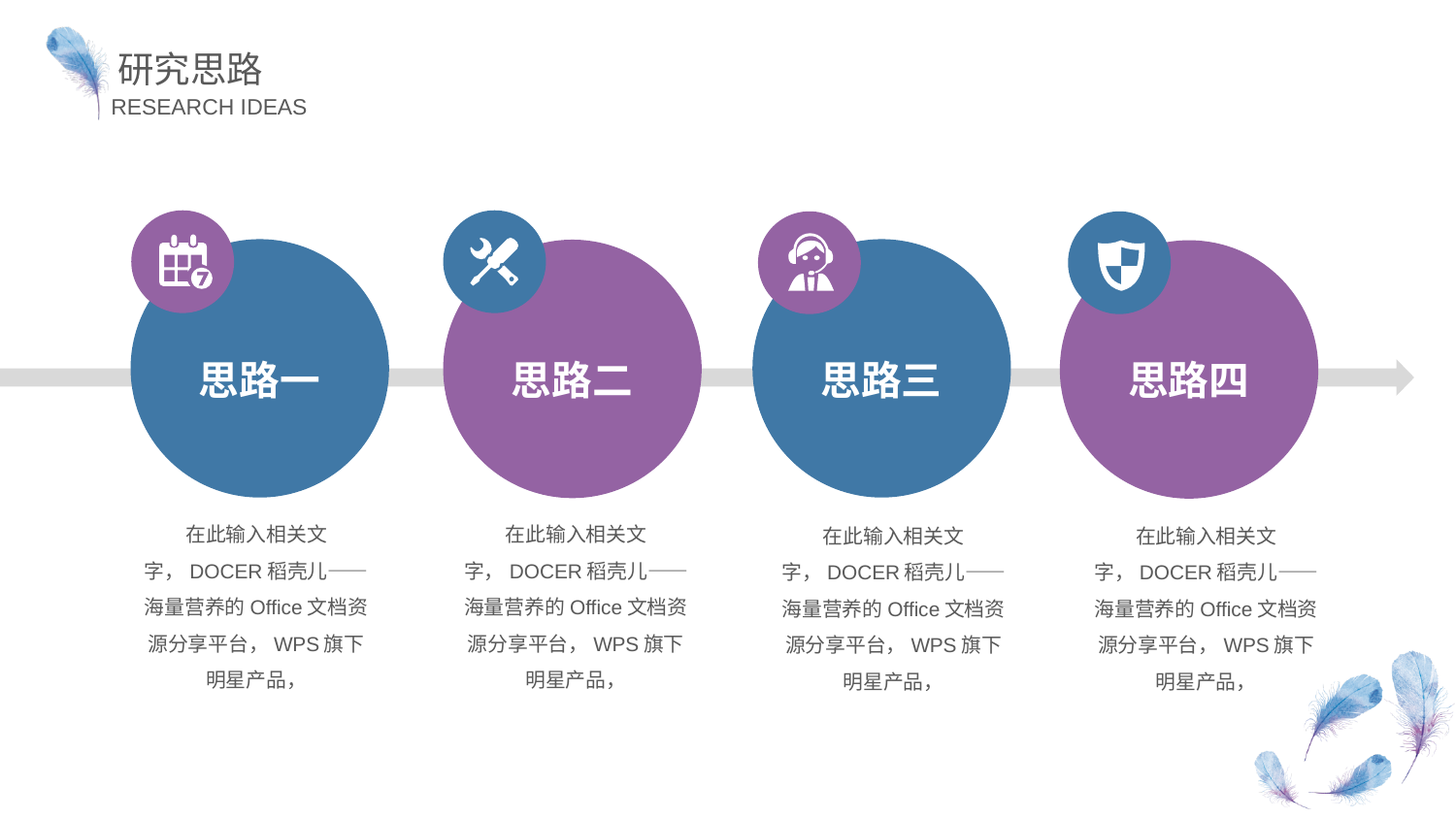

研究思路
RESEARCH IDEAS

思路三

思路一

思路二

思路四

在此输入相关文字，DOCER稻壳儿——海量营养的Office文档资源分享平台，WPS旗下明星产品，
在此输入相关文字，DOCER稻壳儿——海量营养的Office文档资源分享平台，WPS旗下明星产品，
在此输入相关文字，DOCER稻壳儿——海量营养的Office文档资源分享平台，WPS旗下明星产品，
在此输入相关文字，DOCER稻壳儿——海量营养的Office文档资源分享平台，WPS旗下明星产品，